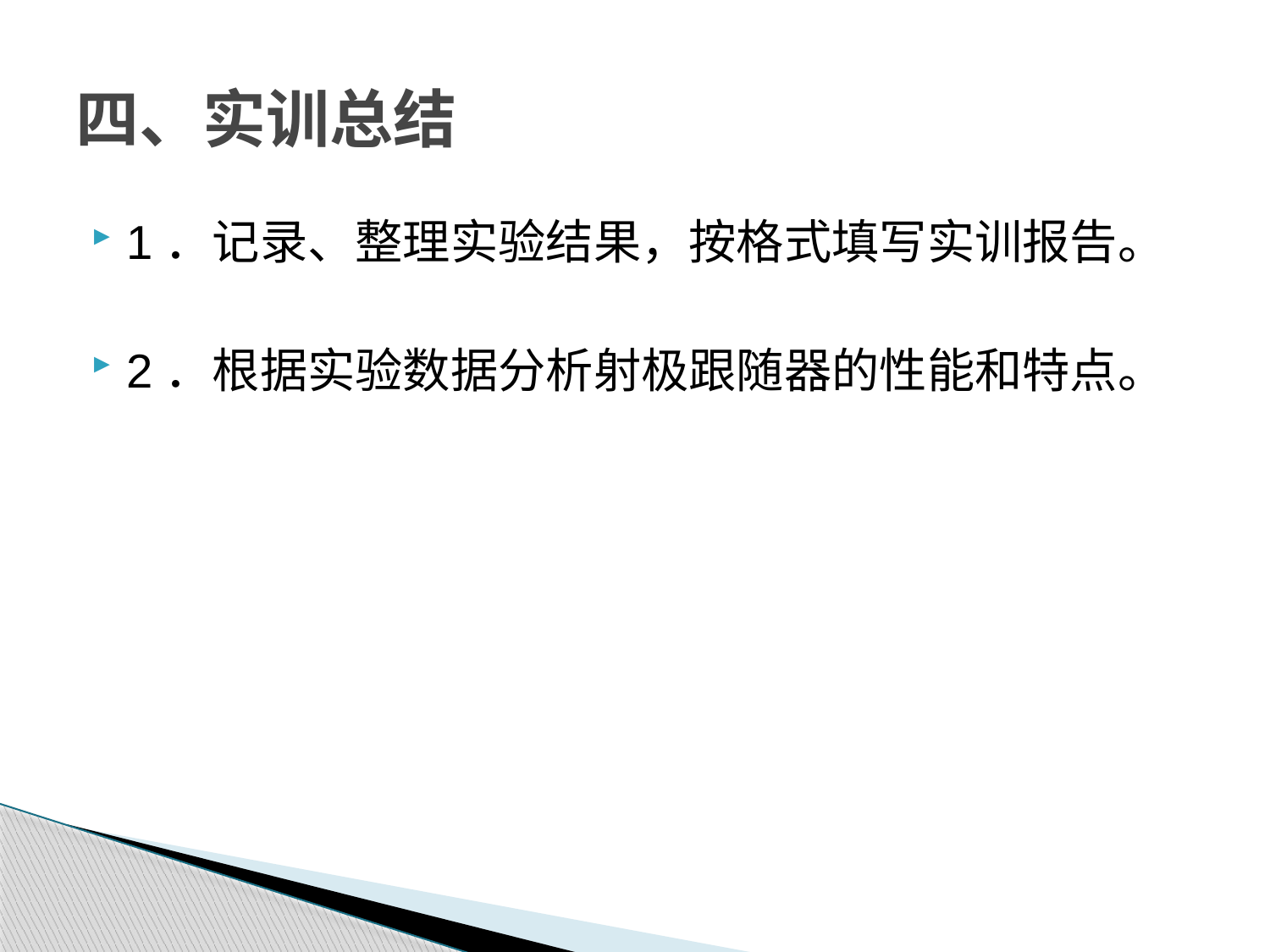

# 四、实训总结
1．记录、整理实验结果，按格式填写实训报告。

2．根据实验数据分析射极跟随器的性能和特点。